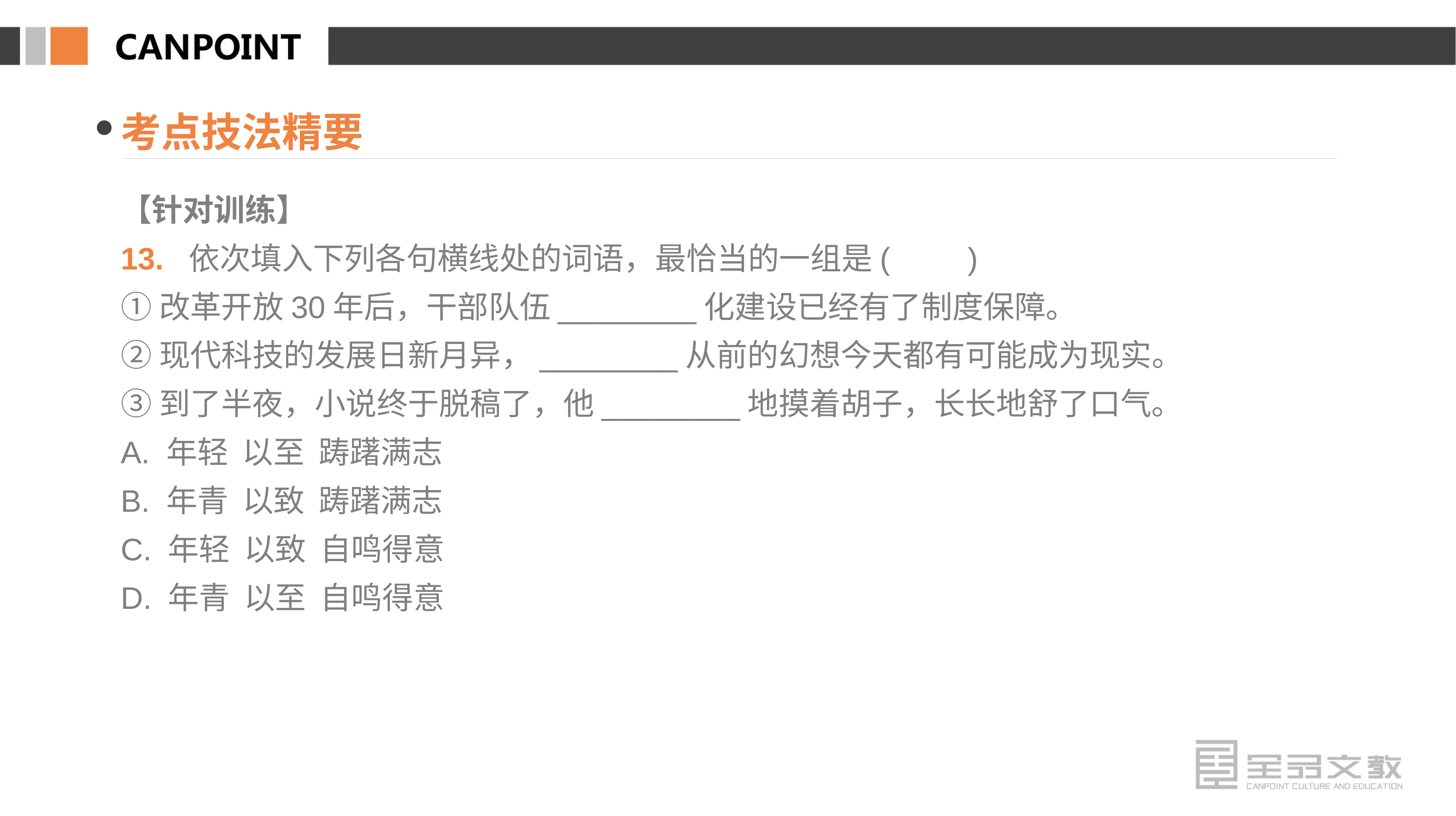

考点技法精要

【针对训练】
13.  依次填入下列各句横线处的词语，最恰当的一组是(　　)
①改革开放30年后，干部队伍________化建设已经有了制度保障。
②现代科技的发展日新月异，________从前的幻想今天都有可能成为现实。
③到了半夜，小说终于脱稿了，他________地摸着胡子，长长地舒了口气。
A. 年轻  以至  踌躇满志
B. 年青  以致  踌躇满志
C. 年轻  以致  自鸣得意
D. 年青  以至  自鸣得意